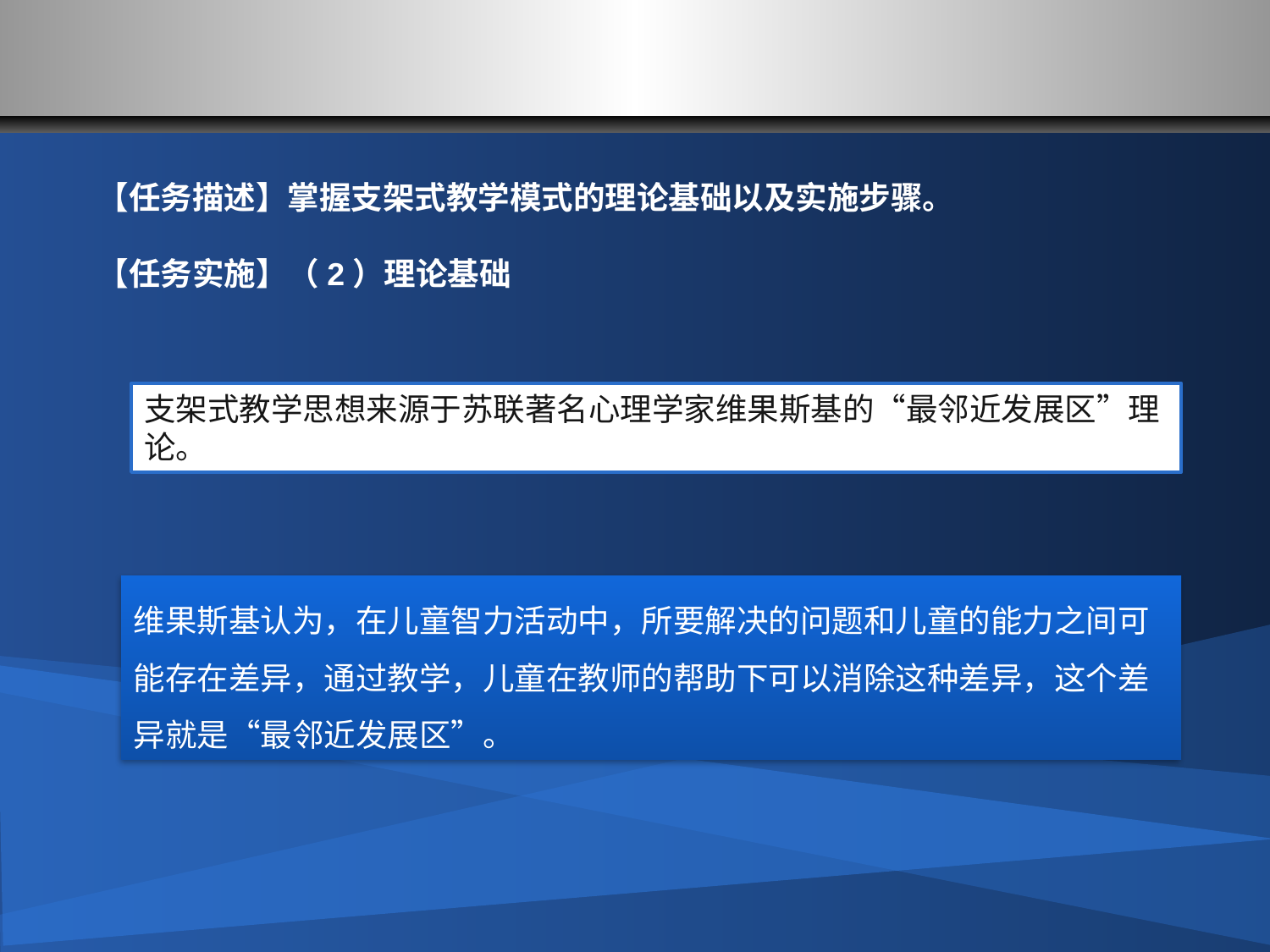

#
【任务描述】掌握支架式教学模式的理论基础以及实施步骤。

【任务实施】（2）理论基础
支架式教学思想来源于苏联著名心理学家维果斯基的“最邻近发展区”理论。
维果斯基认为，在儿童智力活动中，所要解决的问题和儿童的能力之间可能存在差异，通过教学，儿童在教师的帮助下可以消除这种差异，这个差异就是“最邻近发展区”。